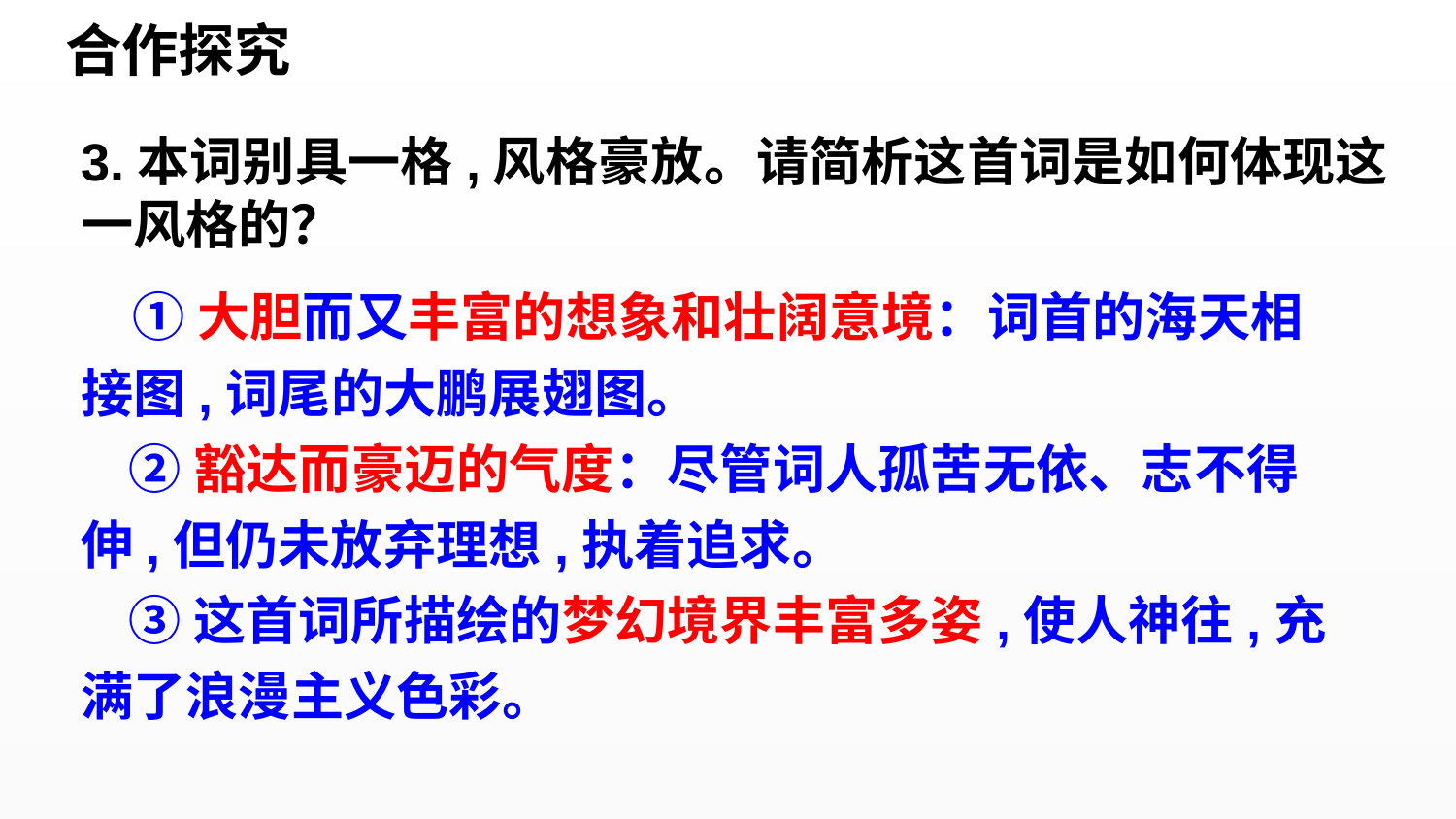

合作探究
3.本词别具一格,风格豪放。请简析这首词是如何体现这一风格的？
    ①大胆而又丰富的想象和壮阔意境：词首的海天相接图,词尾的大鹏展翅图。
    ②豁达而豪迈的气度：尽管词人孤苦无依、志不得伸,但仍未放弃理想,执着追求。
    ③这首词所描绘的梦幻境界丰富多姿,使人神往,充满了浪漫主义色彩。